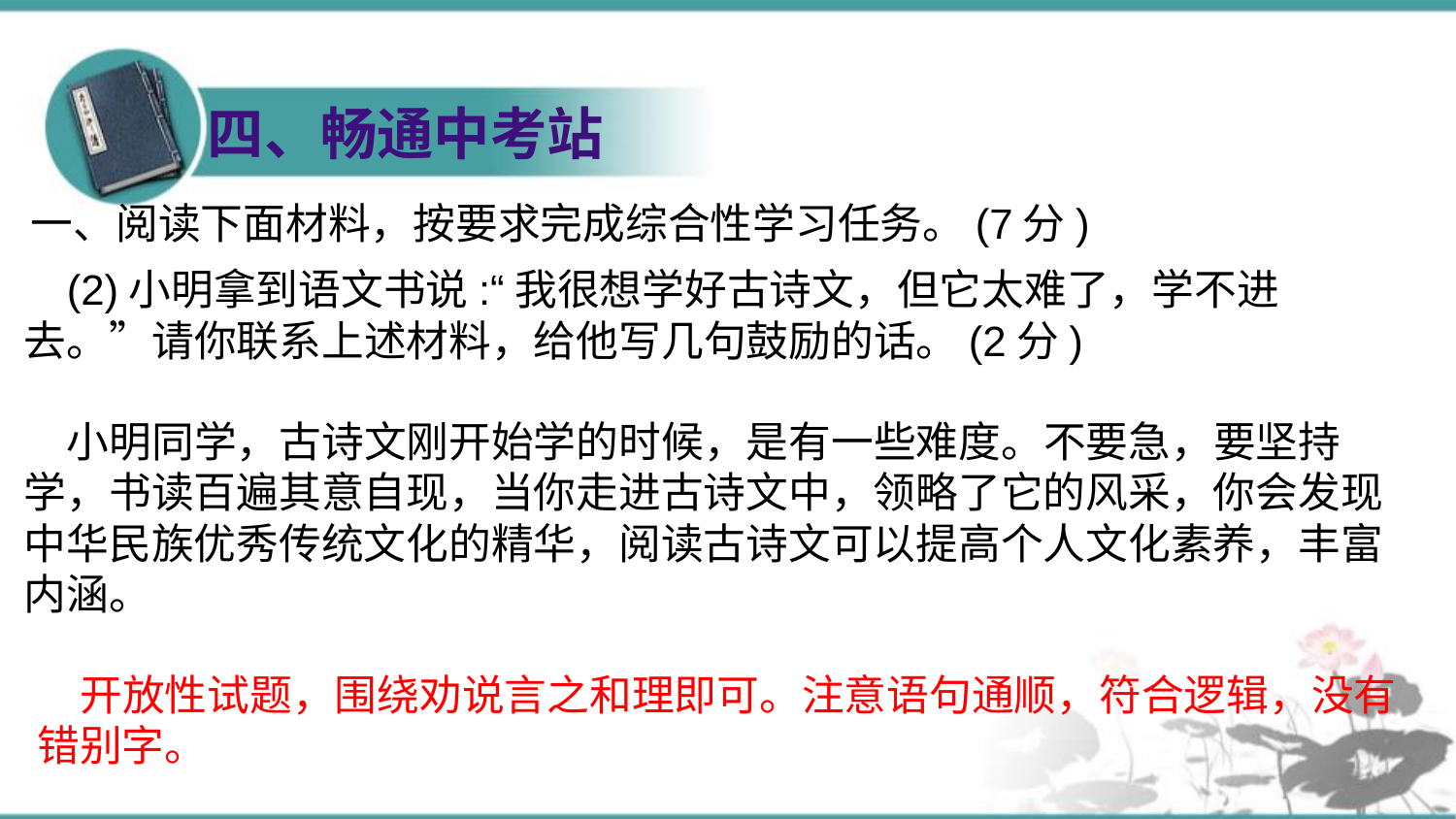

四、畅通中考站
一、阅读下面材料，按要求完成综合性学习任务。(7分)
(2)小明拿到语文书说:“我很想学好古诗文，但它太难了，学不进去。”请你联系上述材料，给他写几句鼓励的话。(2分)
小明同学，古诗文刚开始学的时候，是有一些难度。不要急，要坚持学，书读百遍其意自现，当你走进古诗文中，领略了它的风采，你会发现中华民族优秀传统文化的精华，阅读古诗文可以提高个人文化素养，丰富内涵。
开放性试题，围绕劝说言之和理即可。注意语句通顺，符合逻辑，没有错别字。